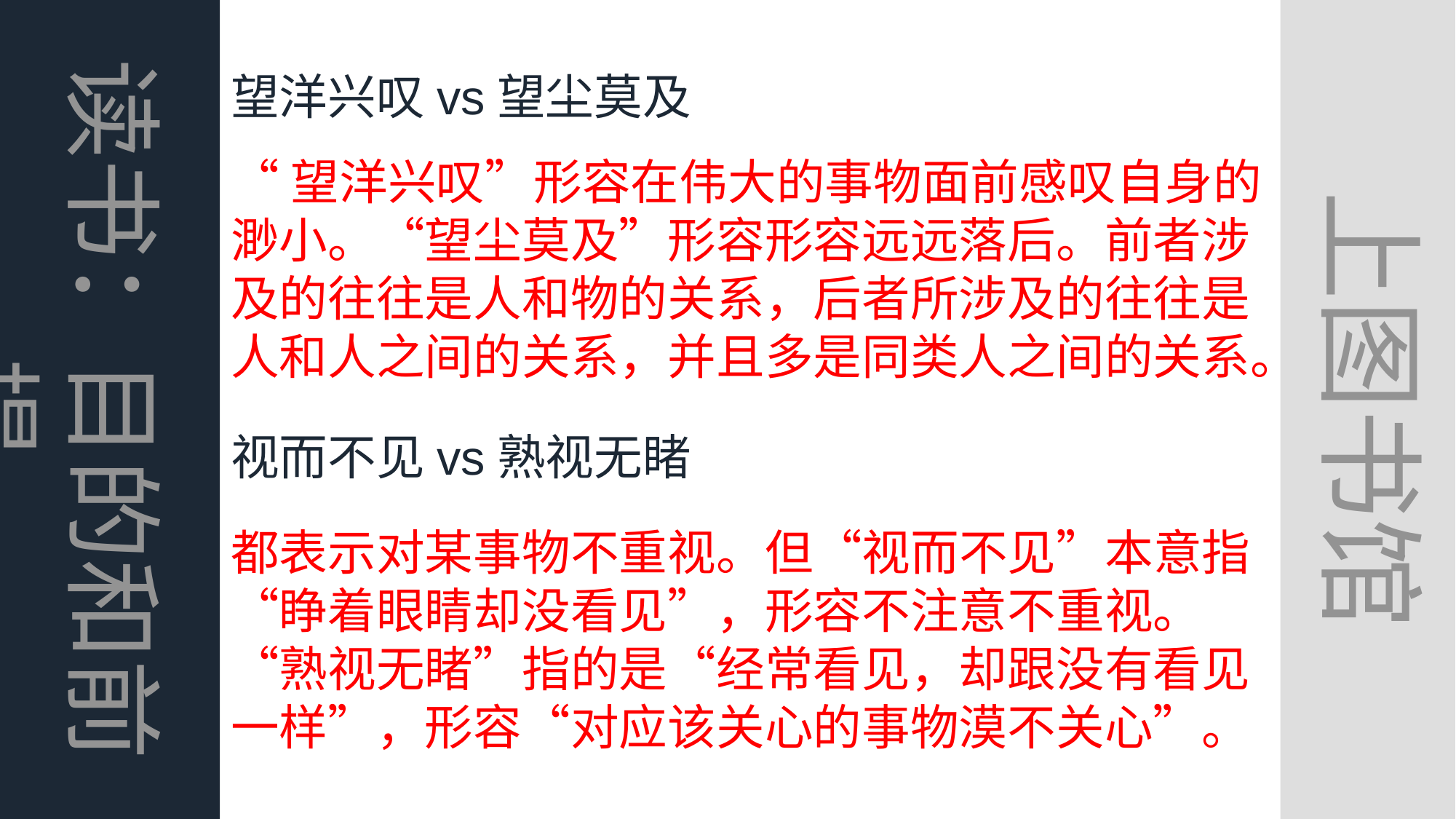

上图书馆
读书：目的和前提
望洋兴叹vs望尘莫及
“望洋兴叹”形容在伟大的事物面前感叹自身的渺小。“望尘莫及”形容形容远远落后。前者涉及的往往是人和物的关系，后者所涉及的往往是人和人之间的关系，并且多是同类人之间的关系。
视而不见vs熟视无睹
都表示对某事物不重视。但“视而不见”本意指“睁着眼睛却没看见”，形容不注意不重视。“熟视无睹”指的是“经常看见，却跟没有看见一样”，形容“对应该关心的事物漠不关心”。